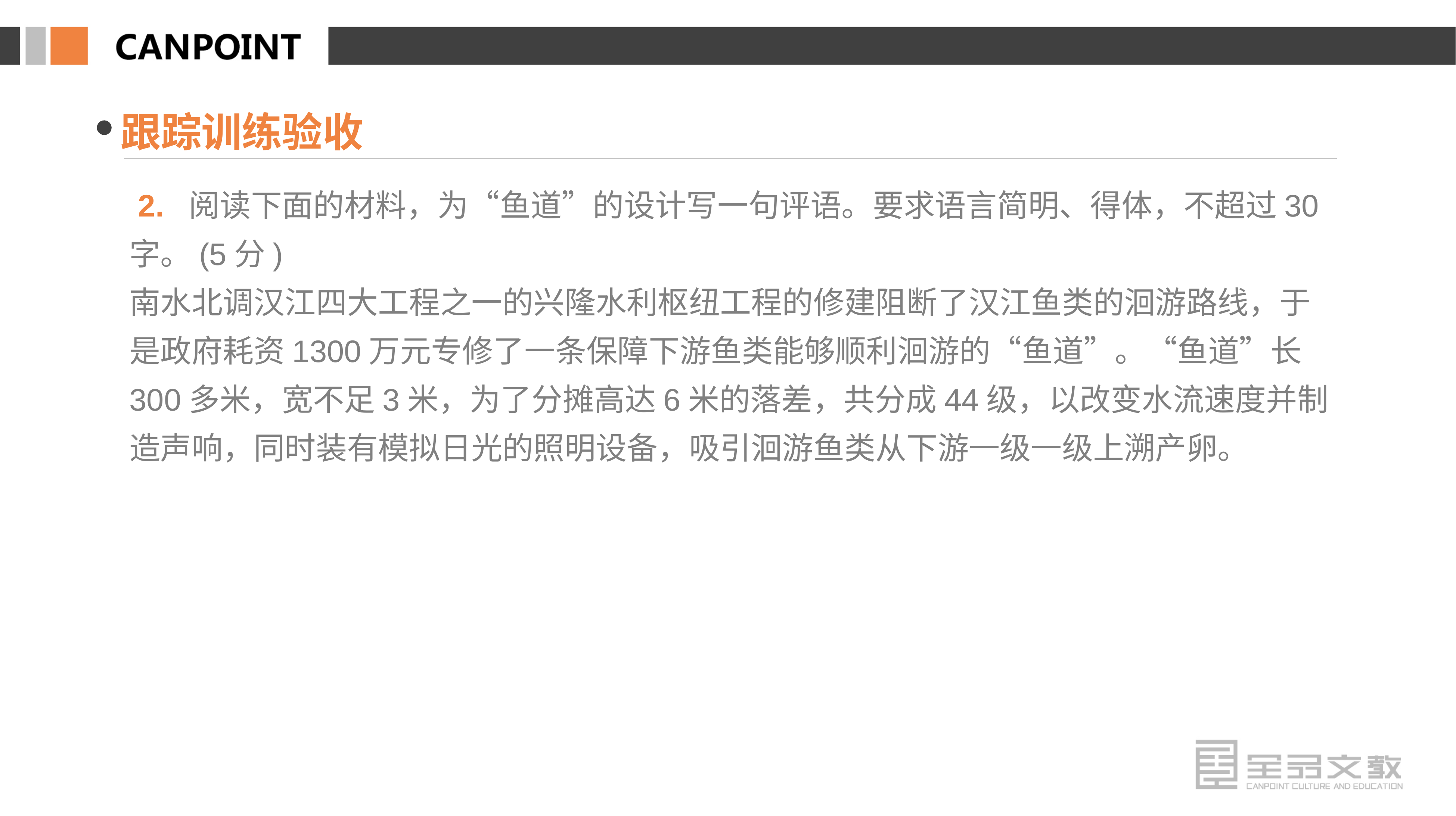

跟踪训练验收

 2.  阅读下面的材料，为“鱼道”的设计写一句评语。要求语言简明、得体，不超过30字。(5分)
南水北调汉江四大工程之一的兴隆水利枢纽工程的修建阻断了汉江鱼类的洄游路线，于是政府耗资1300万元专修了一条保障下游鱼类能够顺利洄游的“鱼道”。“鱼道”长300多米，宽不足3米，为了分摊高达6米的落差，共分成44级，以改变水流速度并制造声响，同时装有模拟日光的照明设备，吸引洄游鱼类从下游一级一级上溯产卵。